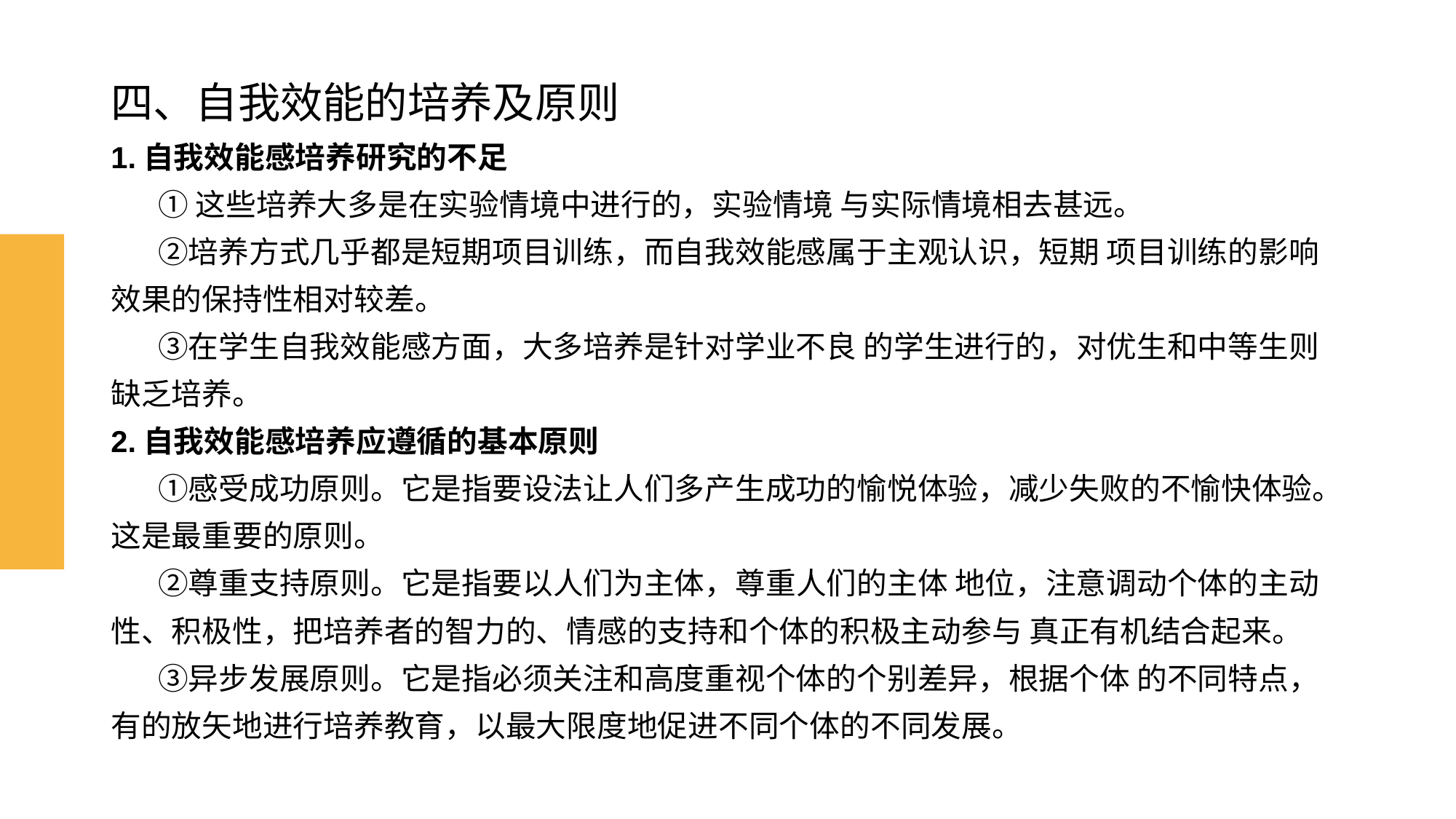

# 四、自我效能的培养及原则
1.自我效能感培养研究的不足
       ①这些培养大多是在实验情境中进行的，实验情境 与实际情境相去甚远。
       ②培养方式几乎都是短期项目训练，而自我效能感属于主观认识，短期 项目训练的影响效果的保持性相对较差。
       ③在学生自我效能感方面，大多培养是针对学业不良 的学生进行的，对优生和中等生则缺乏培养。
2.自我效能感培养应遵循的基本原则
       ①感受成功原则。它是指要设法让人们多产生成功的愉悦体验，减少失败的不愉快体验。这是最重要的原则。
       ②尊重支持原则。它是指要以人们为主体，尊重人们的主体 地位，注意调动个体的主动性、积极性，把培养者的智力的、情感的支持和个体的积极主动参与 真正有机结合起来。
       ③异步发展原则。它是指必须关注和高度重视个体的个别差异，根据个体 的不同特点，有的放矢地进行培养教育，以最大限度地促进不同个体的不同发展。